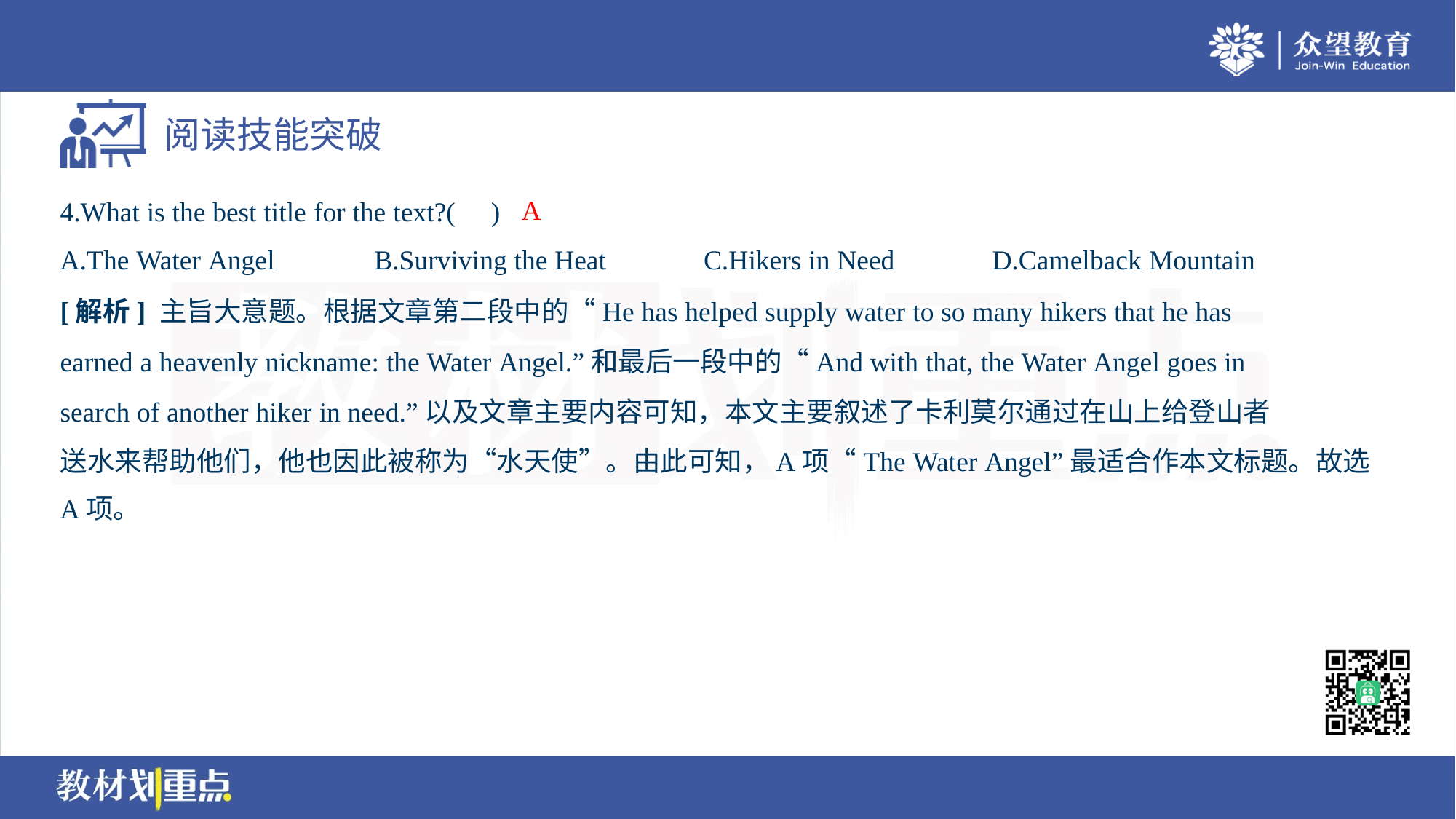

A
4.What is the best title for the text?(     )
A.The Water Angel	B.Surviving the Heat	C.Hikers in Need	D.Camelback Mountain
[解析] 主旨大意题。根据文章第二段中的“He has helped supply water to so many hikers that he has
earned a heavenly nickname: the Water Angel.”和最后一段中的“And with that, the Water Angel goes in
search of another hiker in need.”以及文章主要内容可知，本文主要叙述了卡利莫尔通过在山上给登山者
送水来帮助他们，他也因此被称为“水天使”。由此可知，A项“The Water Angel”最适合作本文标题。故选
A项。